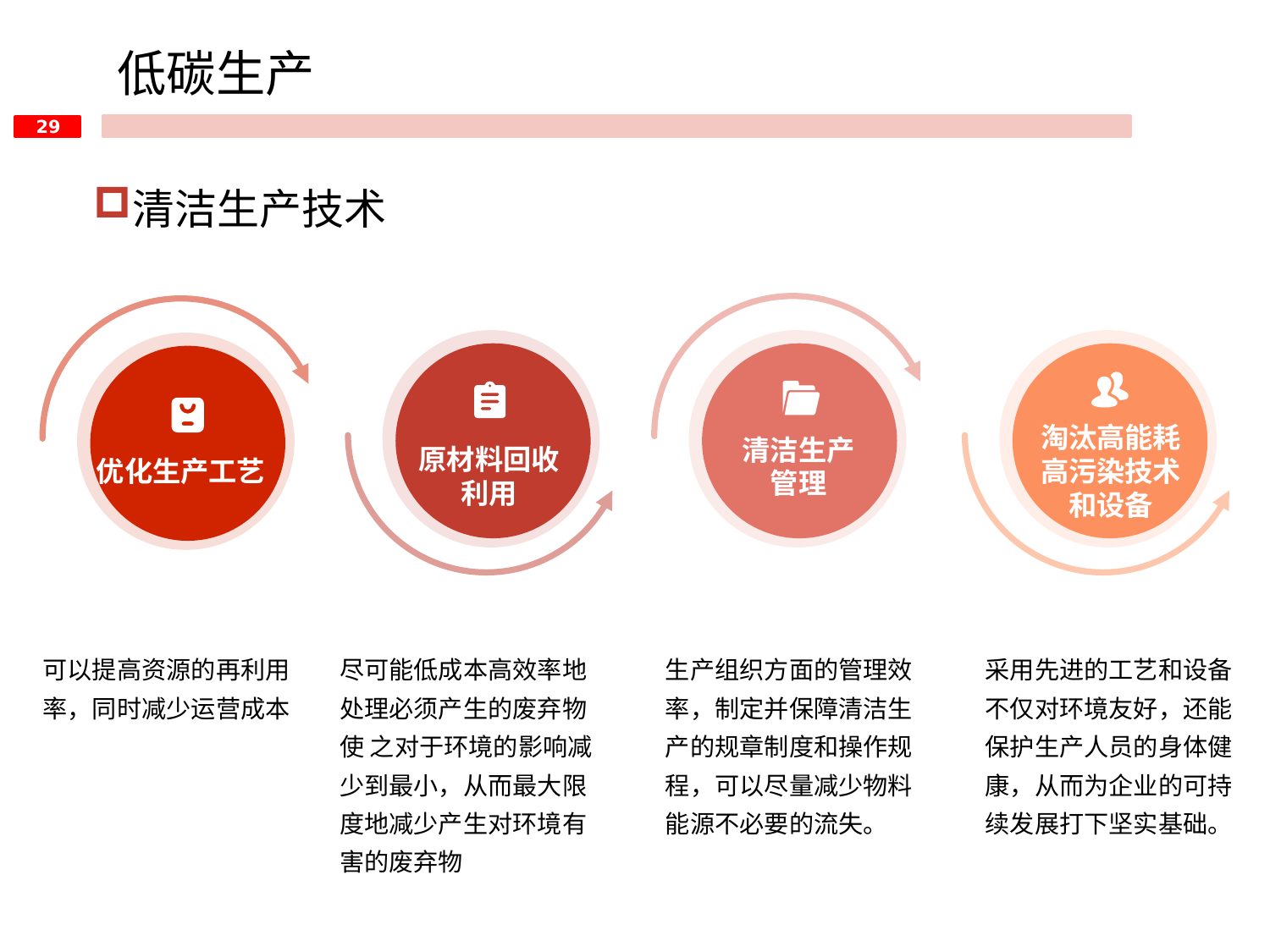

低碳生产
29
清洁生产技术

淘汰高能耗高污染技术和设备
清洁生产管理
原材料回收利用
优化生产工艺
可以提高资源的再利用率，同时减少运营成本
尽可能低成本高效率地处理必须产生的废弃物使 之对于环境的影响减少到最小，从而最大限度地减少产生对环境有害的废弃物
生产组织方面的管理效率，制定并保障清洁生产的规章制度和操作规程，可以尽量减少物料能源不必要的流失。
采用先进的工艺和设备不仅对环境友好，还能保护生产人员的身体健康，从而为企业的可持续发展打下坚实基础。